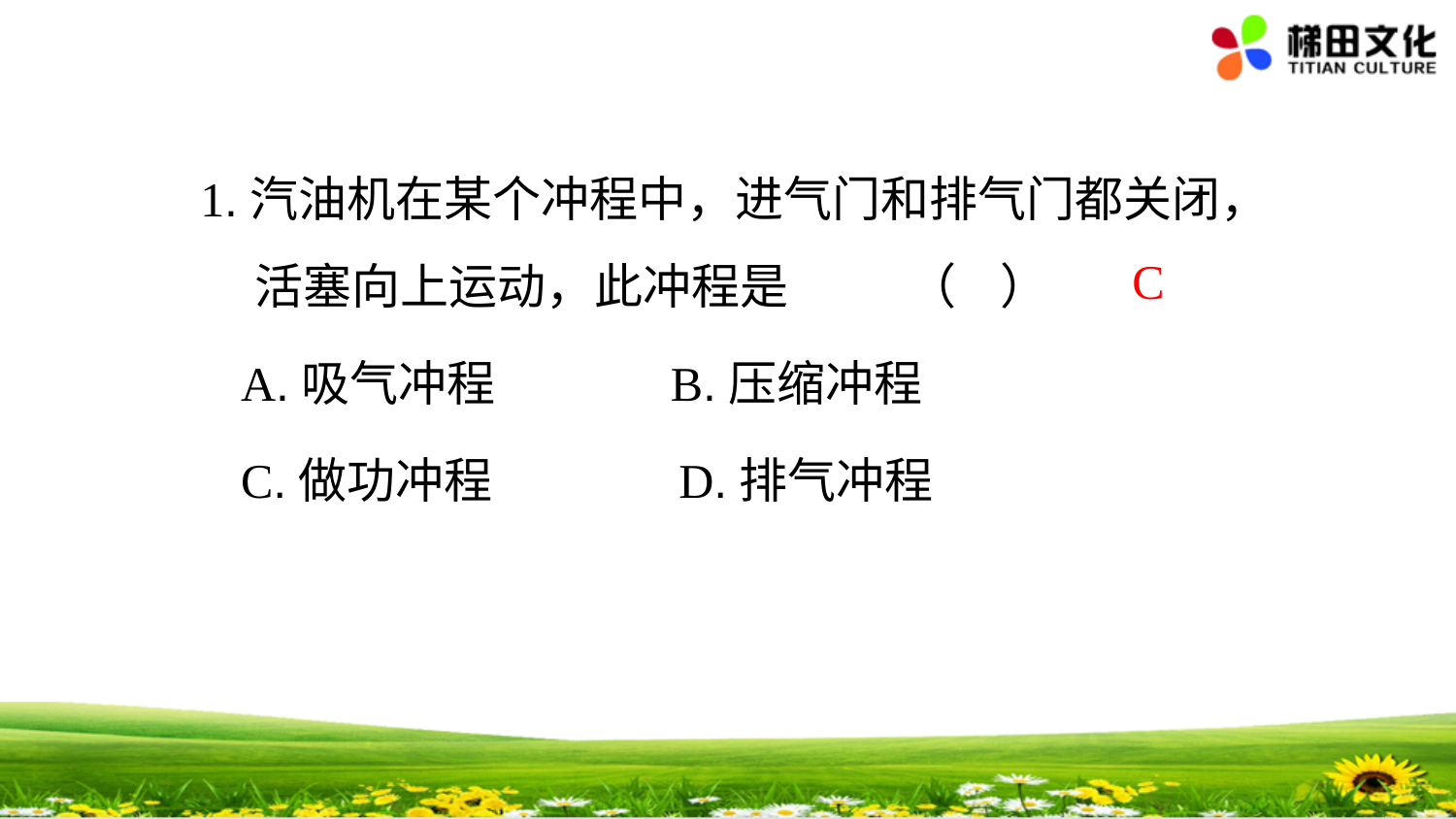

1.汽油机在某个冲程中，进气门和排气门都关闭，活塞向上运动，此冲程是           （    ）
   A.吸气冲程               B.压缩冲程
   C.做功冲程                D.排气冲程
C